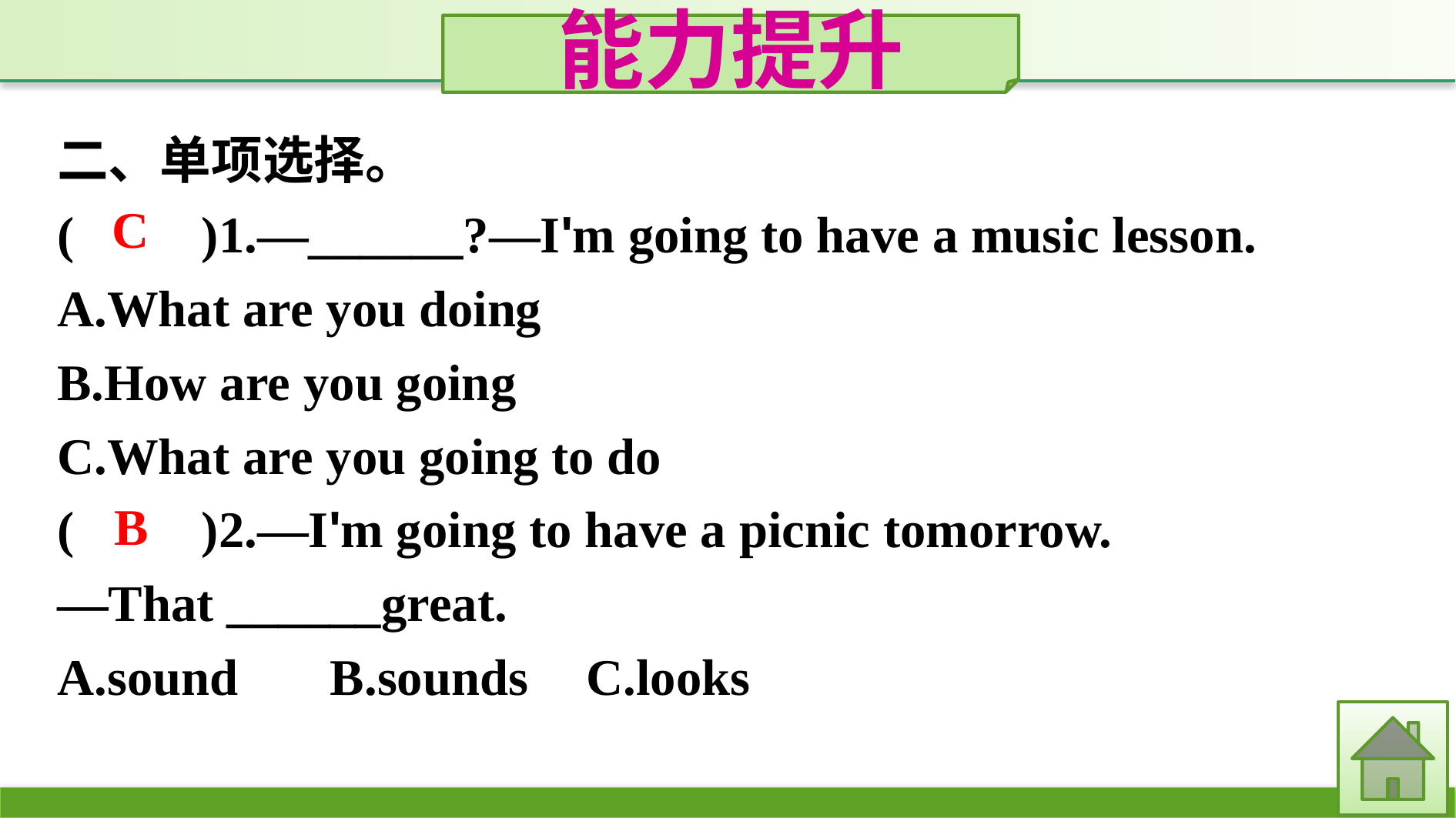

能力提升
二、单项选择。
(　　)1.—______?—I'm going to have a music lesson.
A.What are you doing
B.How are you going
C.What are you going to do
(　　)2.—I'm going to have a picnic tomorrow.
—That ______great.
A.sound	B.sounds	C.looks
C
B